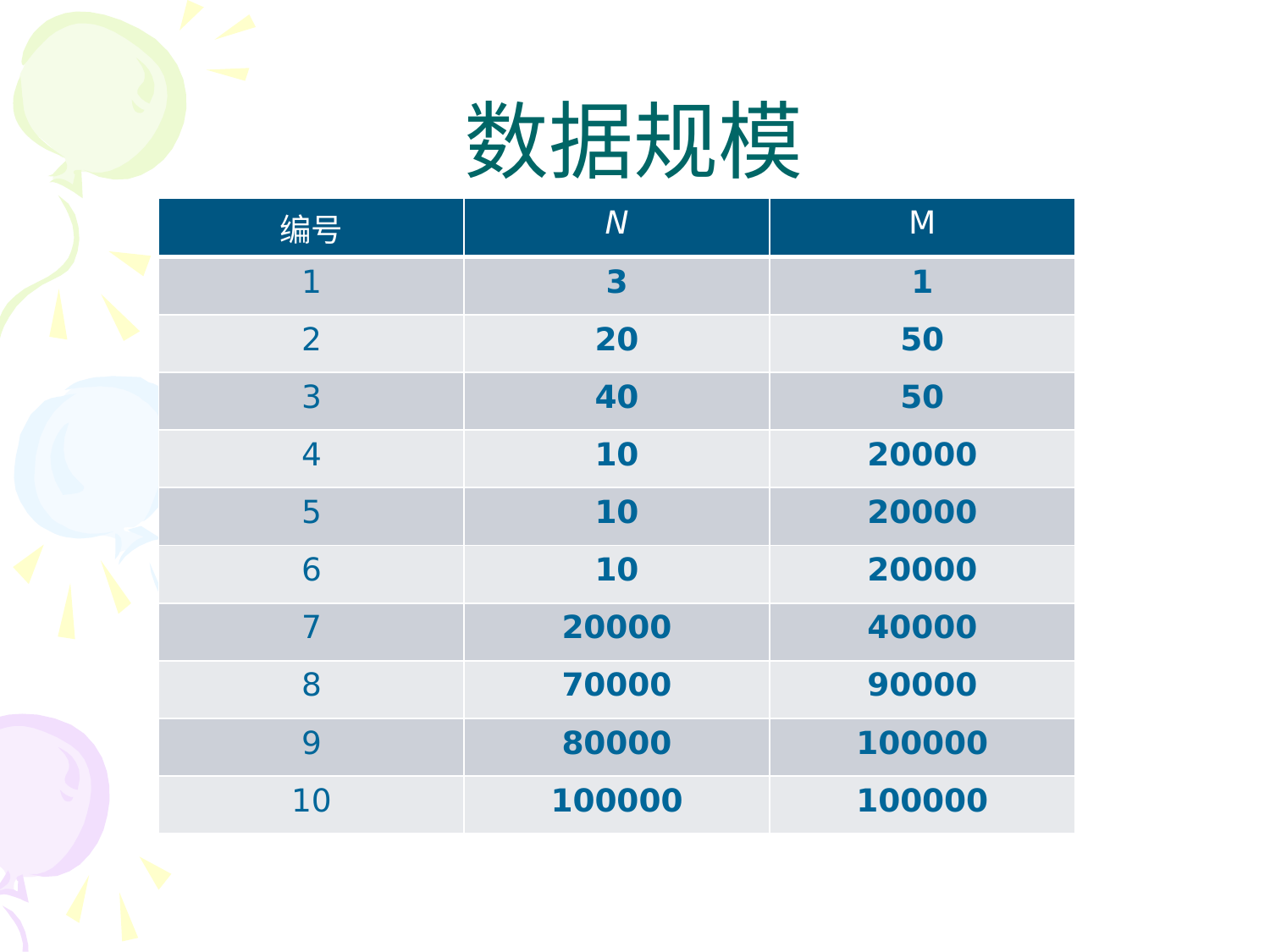

# 数据规模
| 编号 | N | M |
| --- | --- | --- |
| 1 | 3 | 1 |
| 2 | 20 | 50 |
| 3 | 40 | 50 |
| 4 | 10 | 20000 |
| 5 | 10 | 20000 |
| 6 | 10 | 20000 |
| 7 | 20000 | 40000 |
| 8 | 70000 | 90000 |
| 9 | 80000 | 100000 |
| 10 | 100000 | 100000 |